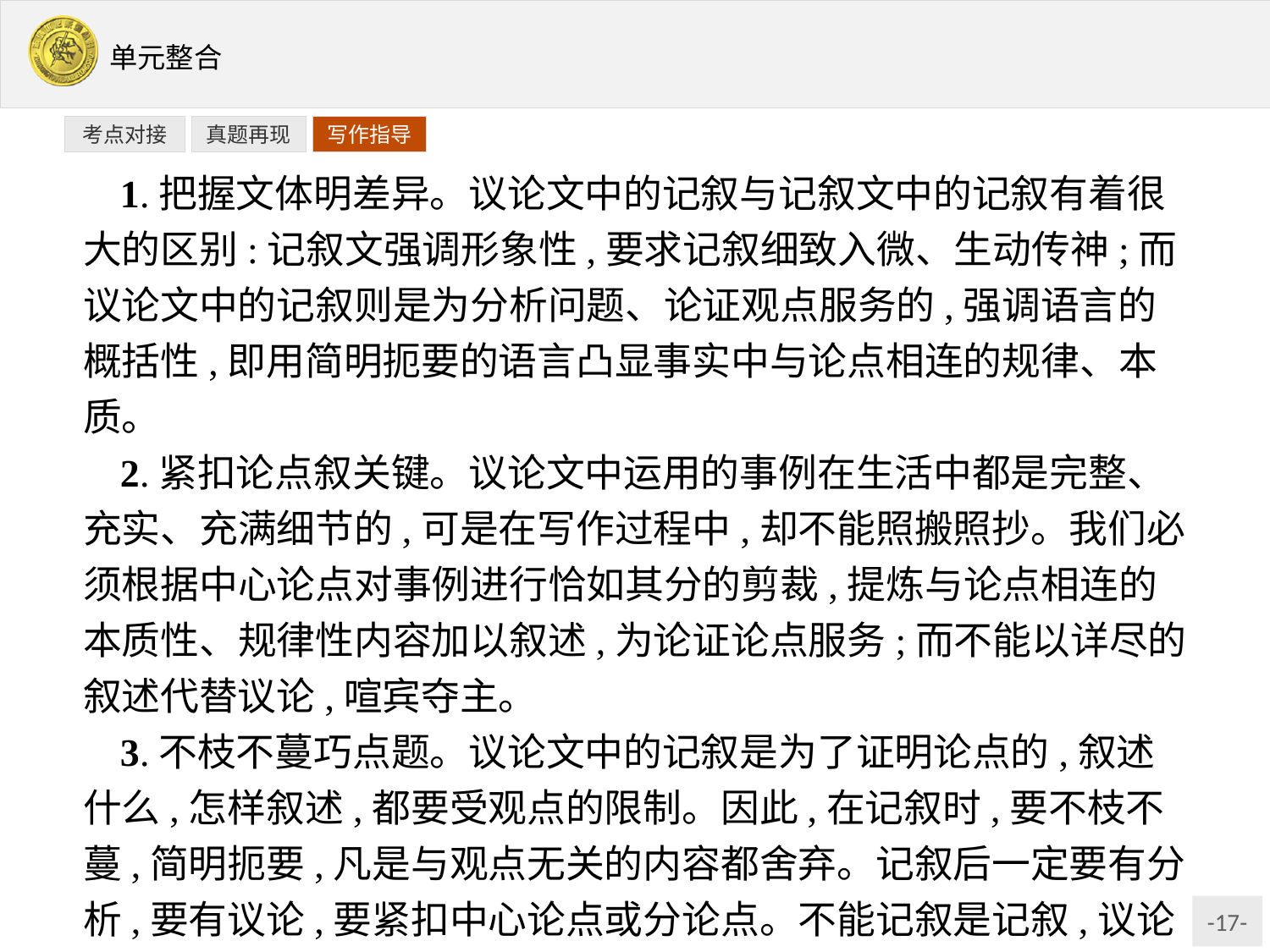

写作指导
考点对接
真题再现
1.把握文体明差异。议论文中的记叙与记叙文中的记叙有着很大的区别:记叙文强调形象性,要求记叙细致入微、生动传神;而议论文中的记叙则是为分析问题、论证观点服务的,强调语言的概括性,即用简明扼要的语言凸显事实中与论点相连的规律、本质。
2.紧扣论点叙关键。议论文中运用的事例在生活中都是完整、充实、充满细节的,可是在写作过程中,却不能照搬照抄。我们必须根据中心论点对事例进行恰如其分的剪裁,提炼与论点相连的本质性、规律性内容加以叙述,为论证论点服务;而不能以详尽的叙述代替议论,喧宾夺主。
3.不枝不蔓巧点题。议论文中的记叙是为了证明论点的,叙述什么,怎样叙述,都要受观点的限制。因此,在记叙时,要不枝不蔓,简明扼要,凡是与观点无关的内容都舍弃。记叙后一定要有分析,要有议论,要紧扣中心论点或分论点。不能记叙是记叙,议论是议论,互不交融。